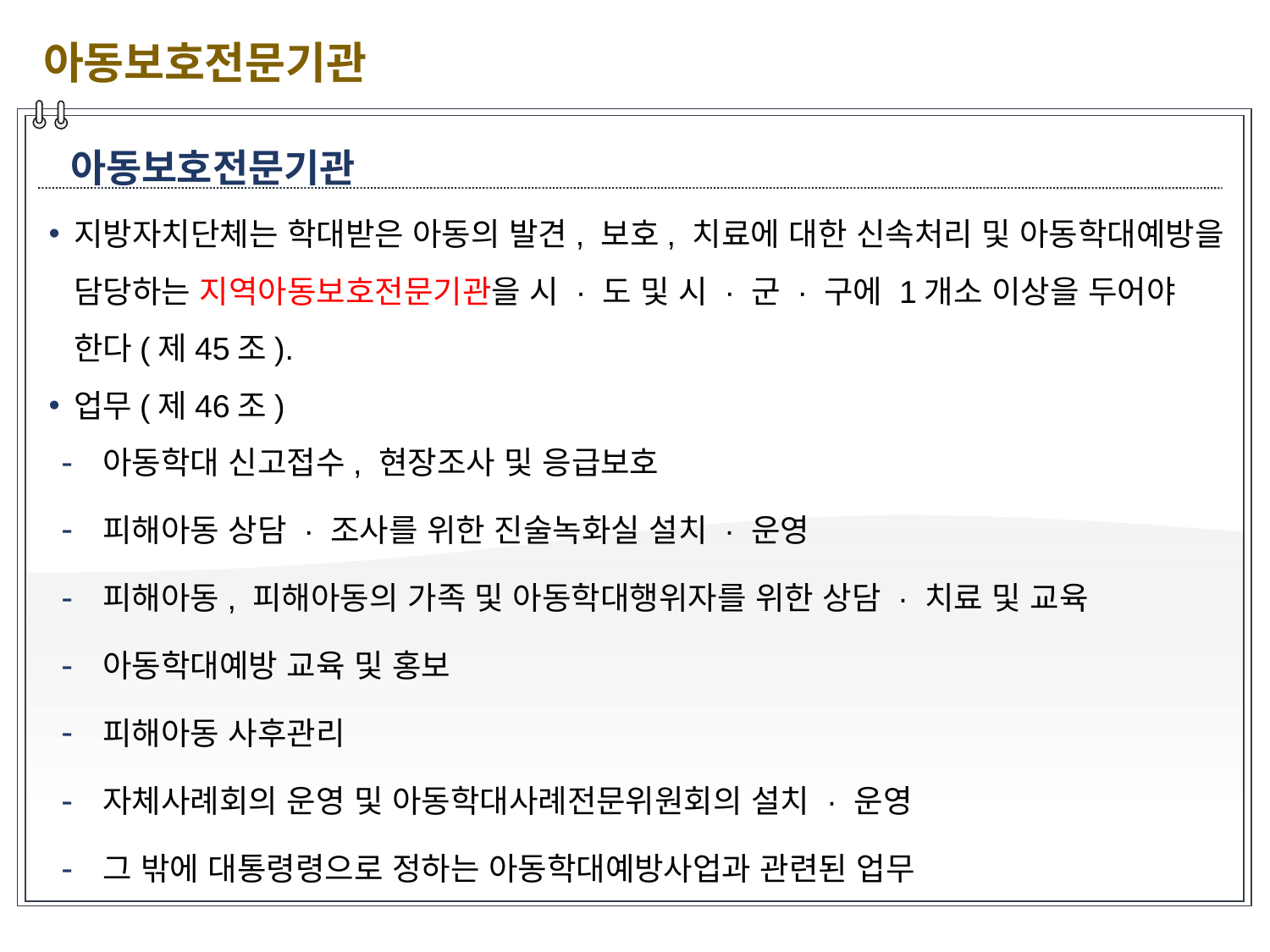

아동보호전문기관

아동보호전문기관

지방자치단체는 학대받은 아동의 발견, 보호, 치료에 대한 신속처리 및 아동학대예방을 담당하는 지역아동보호전문기관을 시 · 도 및 시 · 군 · 구에 1개소 이상을 두어야 한다(제45조).
업무(제46조)
 아동학대 신고접수, 현장조사 및 응급보호
 피해아동 상담 · 조사를 위한 진술녹화실 설치 · 운영
 피해아동, 피해아동의 가족 및 아동학대행위자를 위한 상담 · 치료 및 교육
 아동학대예방 교육 및 홍보
 피해아동 사후관리
 자체사례회의 운영 및 아동학대사례전문위원회의 설치 · 운영
 그 밖에 대통령령으로 정하는 아동학대예방사업과 관련된 업무